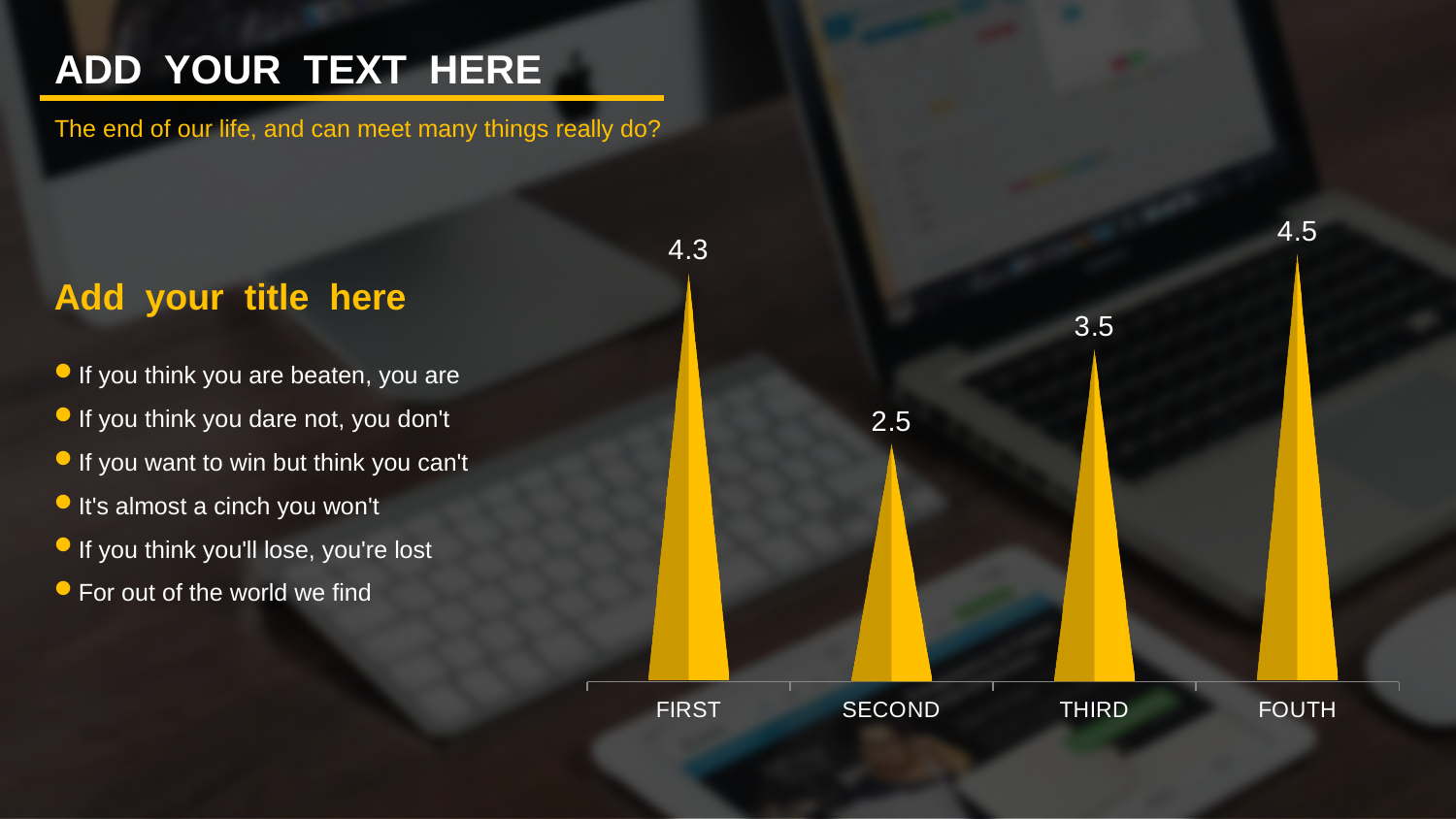

ADD  YOUR  TEXT  HERE
The end of our life, and can meet many things really do?

### Chart

| Category | 系列 1 |
|---|---|
| FIRST | 4.3 |
| SECOND | 2.5 |
| THIRD | 3.5 |
| FOUTH | 4.5 |
Add  your  title  here
If you think you are beaten, you are
If you think you dare not, you don't
If you want to win but think you can't
It's almost a cinch you won't
If you think you'll lose, you're lost
For out of the world we find